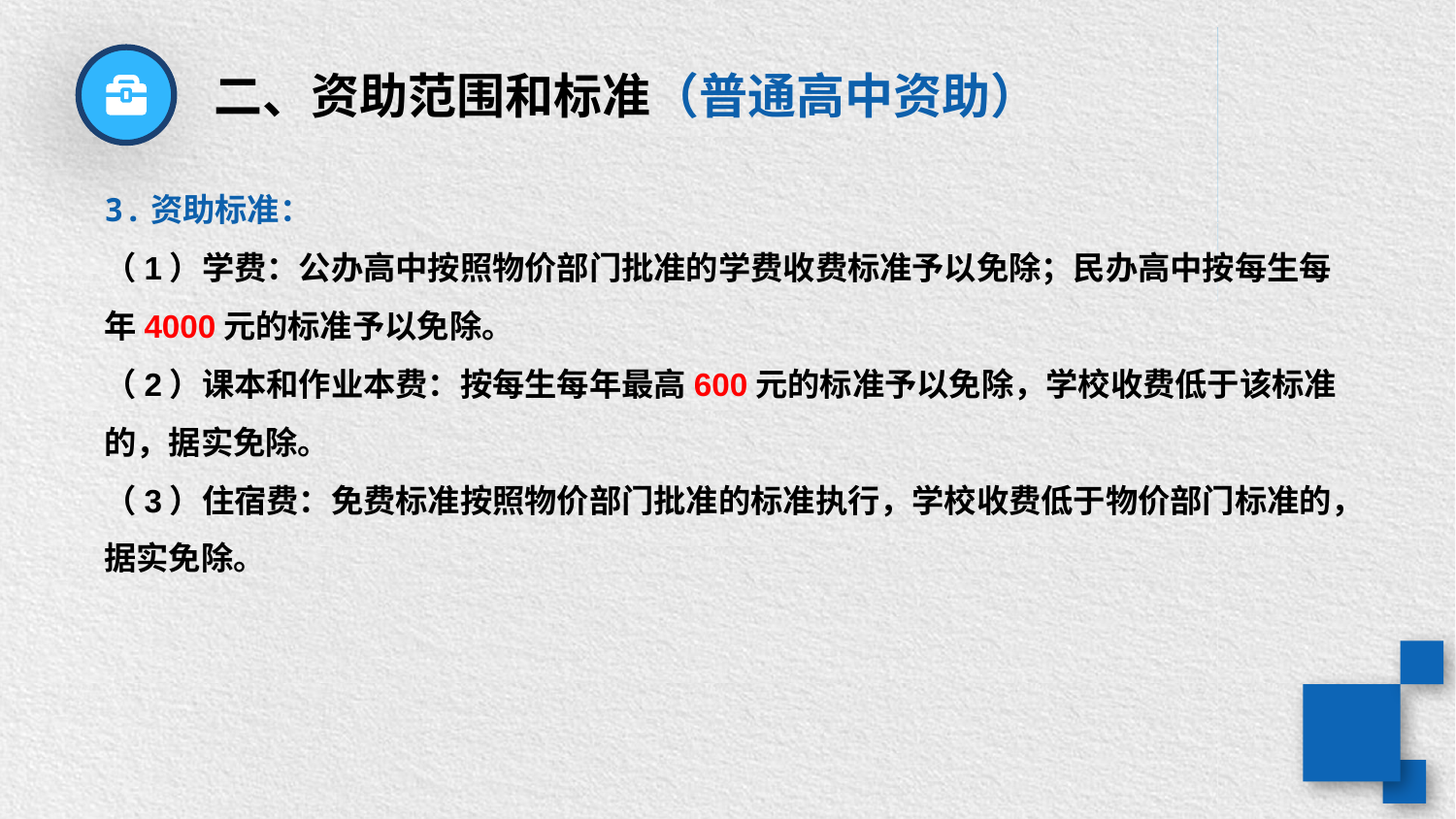

二、资助范围和标准（普通高中资助）

3.资助标准：
（1）学费：公办高中按照物价部门批准的学费收费标准予以免除；民办高中按每生每年4000元的标准予以免除。
（2）课本和作业本费：按每生每年最高600元的标准予以免除，学校收费低于该标准的，据实免除。
（3）住宿费：免费标准按照物价部门批准的标准执行，学校收费低于物价部门标准的，据实免除。